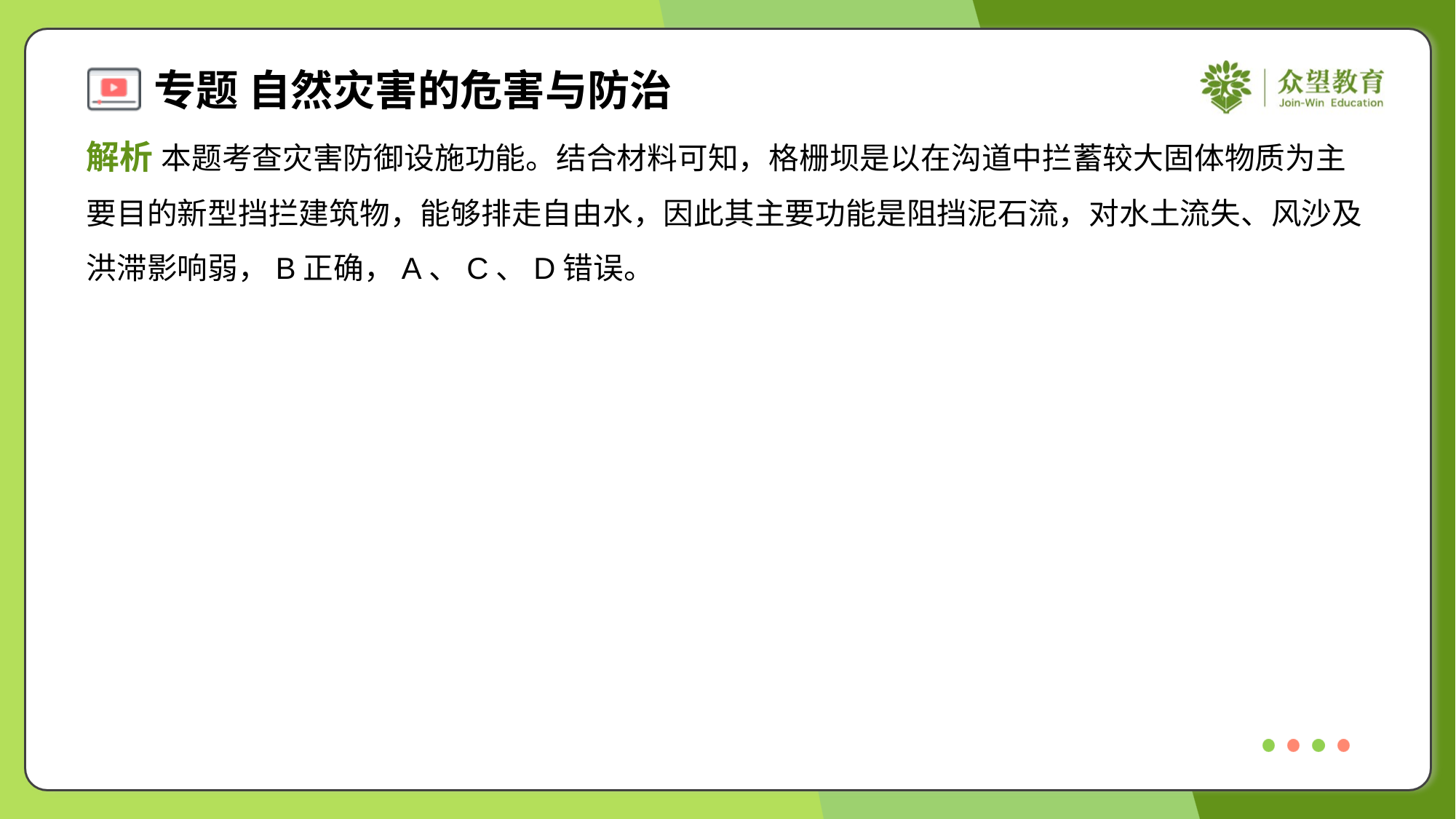

解析 本题考查灾害防御设施功能。结合材料可知，格栅坝是以在沟道中拦蓄较大固体物质为主
要目的新型挡拦建筑物，能够排走自由水，因此其主要功能是阻挡泥石流，对水土流失、风沙及
洪滞影响弱，B正确，A、C、D错误。